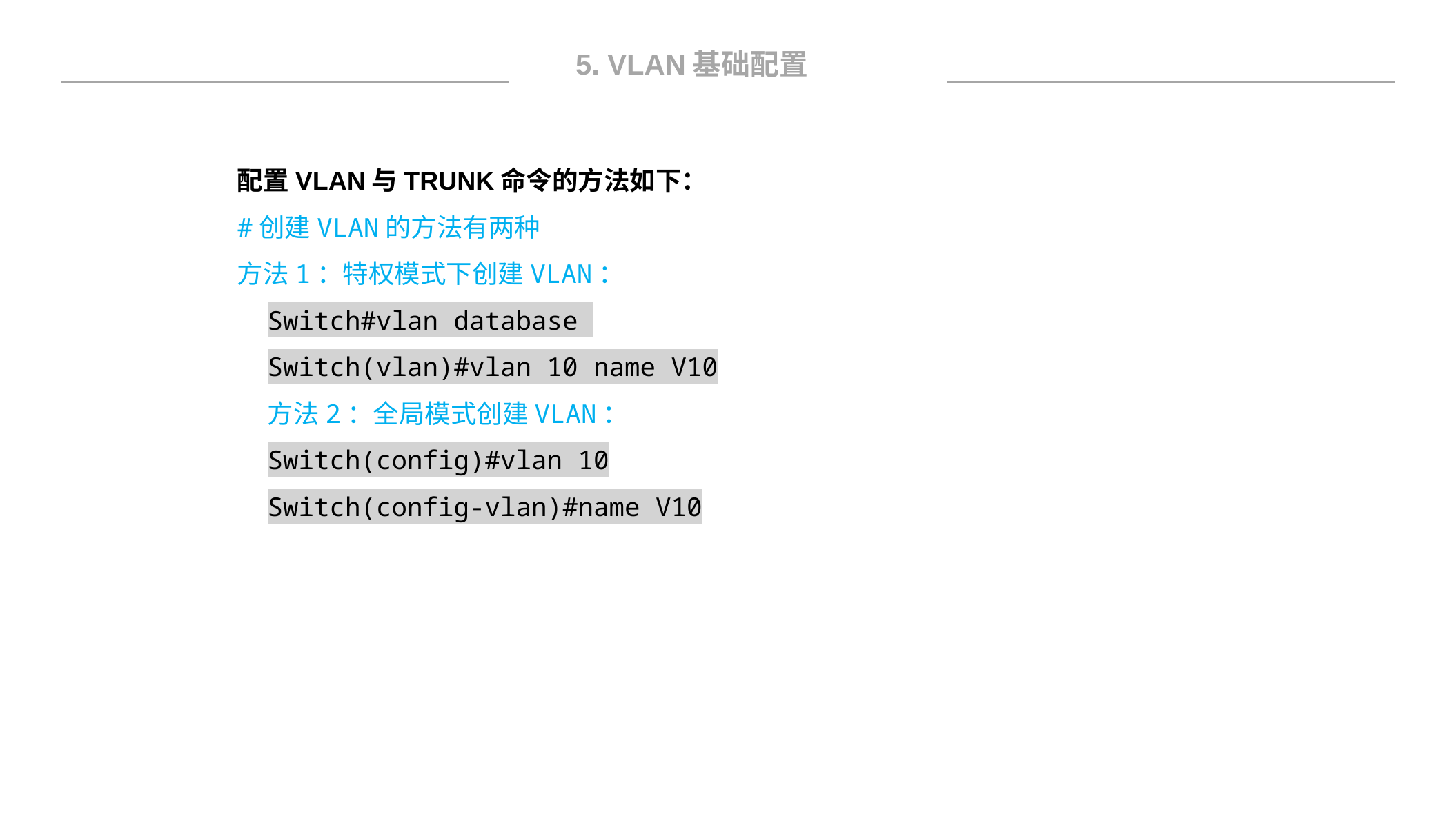

5. VLAN基础配置
配置VLAN与TRUNK命令的方法如下：
#创建VLAN的方法有两种
方法1：特权模式下创建VLAN：
Switch#vlan database
Switch(vlan)#vlan 10 name V10
方法2：全局模式创建VLAN：
Switch(config)#vlan 10
Switch(config-vlan)#name V10